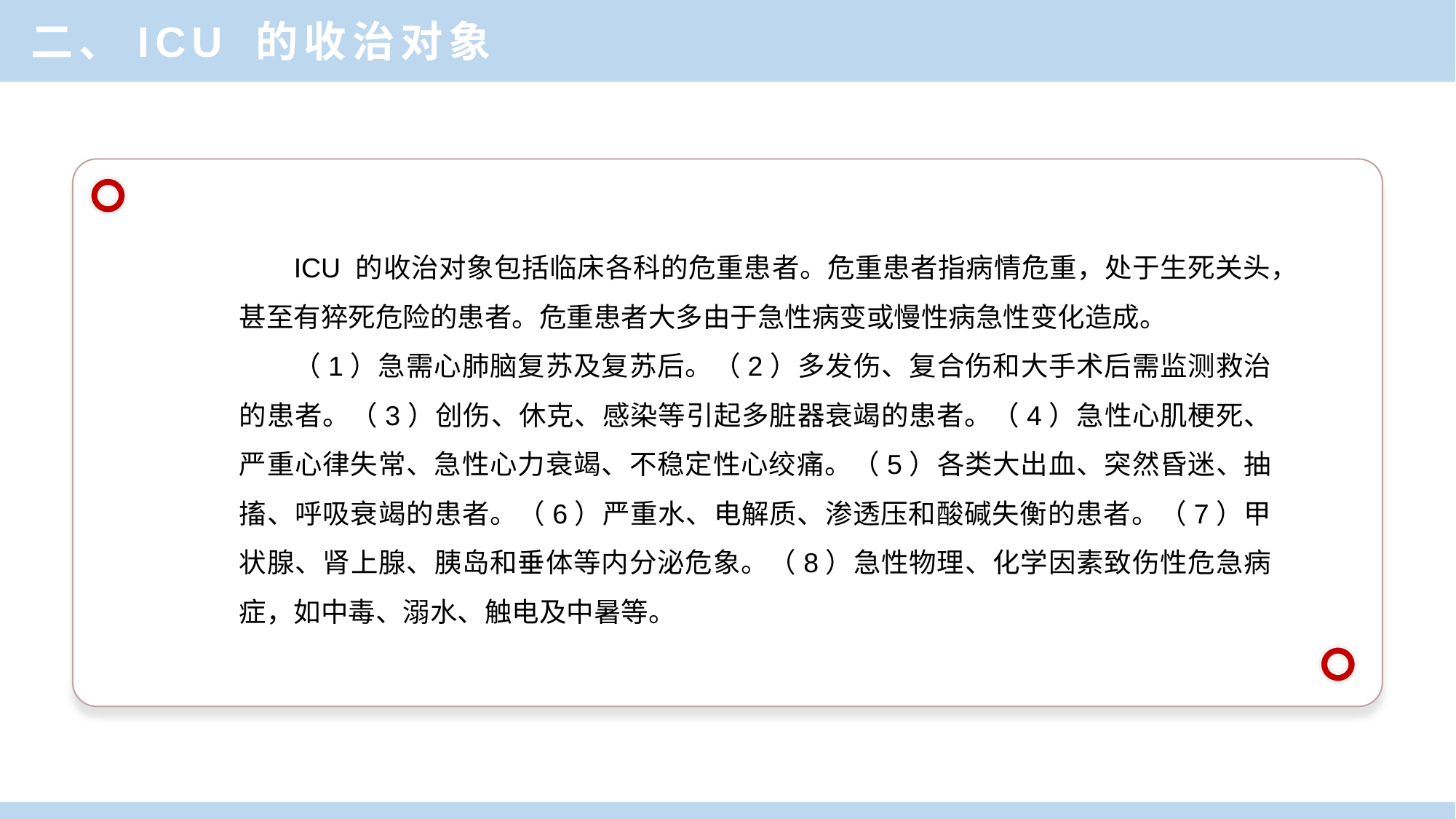

二、ICU 的收治对象

ICU 的收治对象包括临床各科的危重患者。危重患者指病情危重，处于生死关头，甚至有猝死危险的患者。危重患者大多由于急性病变或慢性病急性变化造成。
（1）急需心肺脑复苏及复苏后。（2）多发伤、复合伤和大手术后需监测救治的患者。（3）创伤、休克、感染等引起多脏器衰竭的患者。（4）急性心肌梗死、严重心律失常、急性心力衰竭、不稳定性心绞痛。（5）各类大出血、突然昏迷、抽搐、呼吸衰竭的患者。（6）严重水、电解质、渗透压和酸碱失衡的患者。（7）甲状腺、肾上腺、胰岛和垂体等内分泌危象。（8）急性物理、化学因素致伤性危急病症，如中毒、溺水、触电及中暑等。